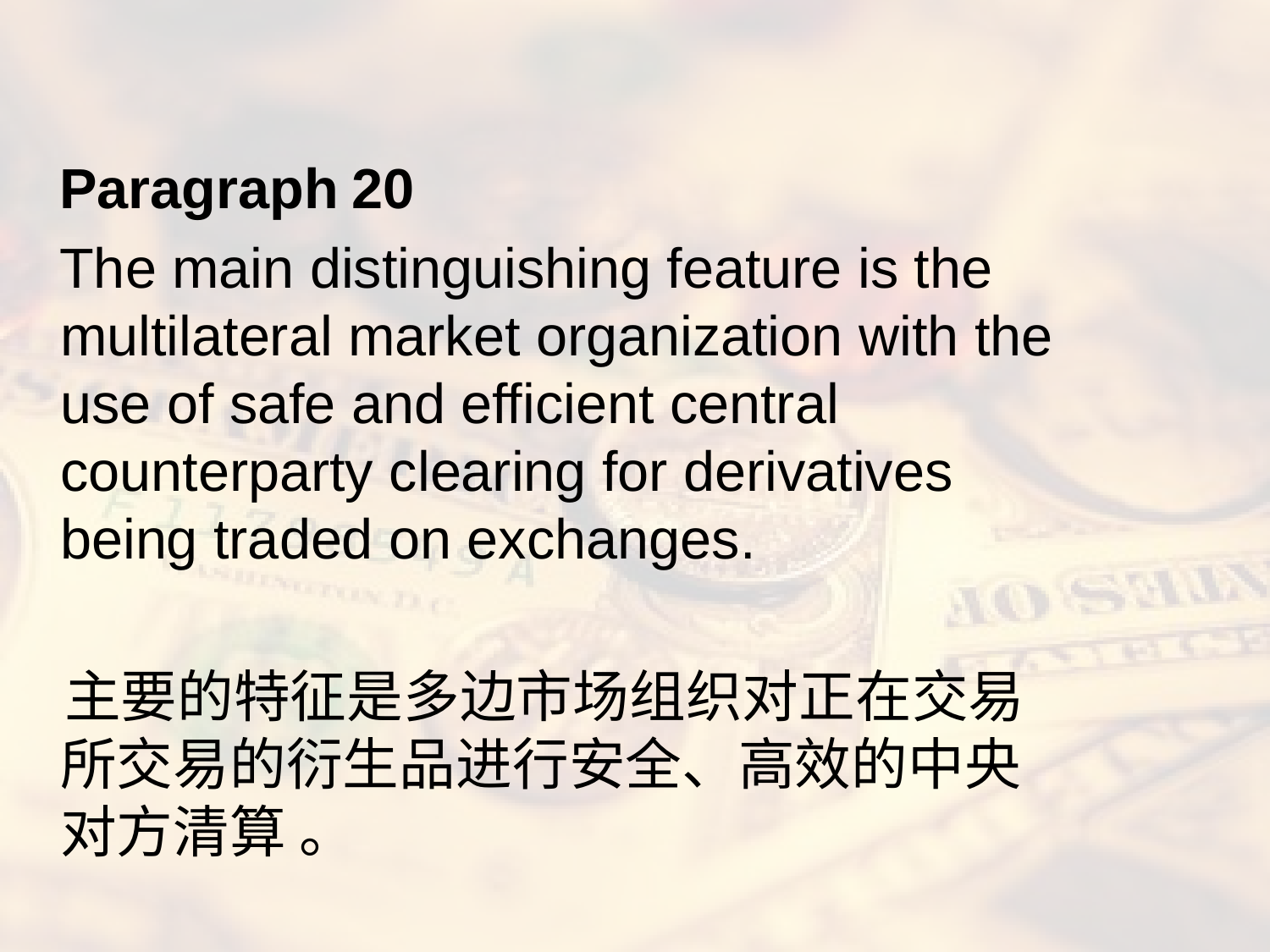

#
   Paragraph 20
   The main distinguishing feature is the multilateral market organization with the use of safe and efficient central counterparty clearing for derivatives being traded on exchanges.

   主要的特征是多边市场组织对正在交易所交易的衍生品进行安全、高效的中央对方清算 。